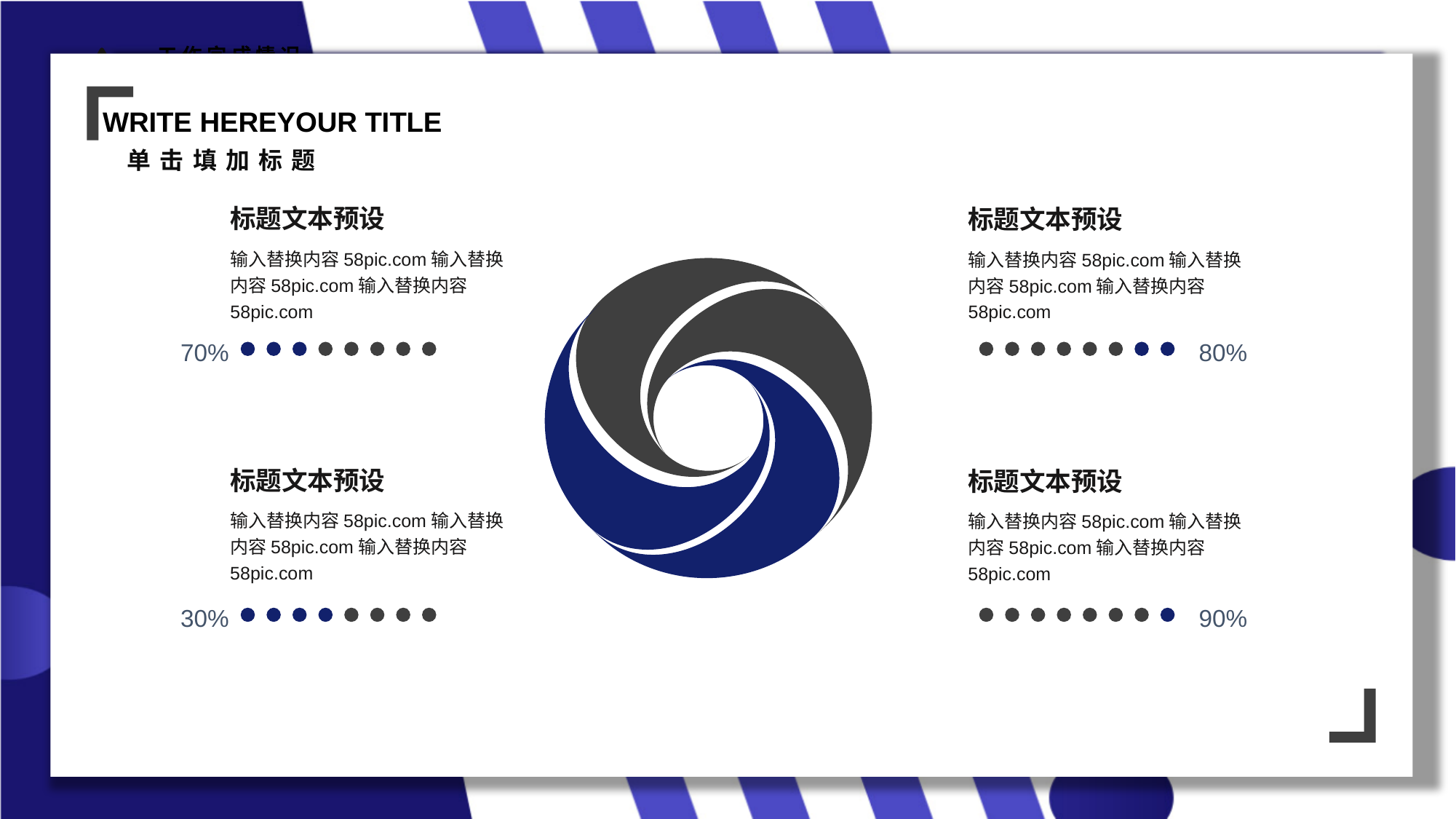

标题文本预设
标题文本预设

输入替换内容58pic.com输入替换内容58pic.com输入替换内容58pic.com
输入替换内容58pic.com输入替换内容58pic.com输入替换内容58pic.com

70%
80%

标题文本预设
标题文本预设
输入替换内容58pic.com输入替换内容58pic.com输入替换内容58pic.com
输入替换内容58pic.com输入替换内容58pic.com输入替换内容58pic.com
30%
90%